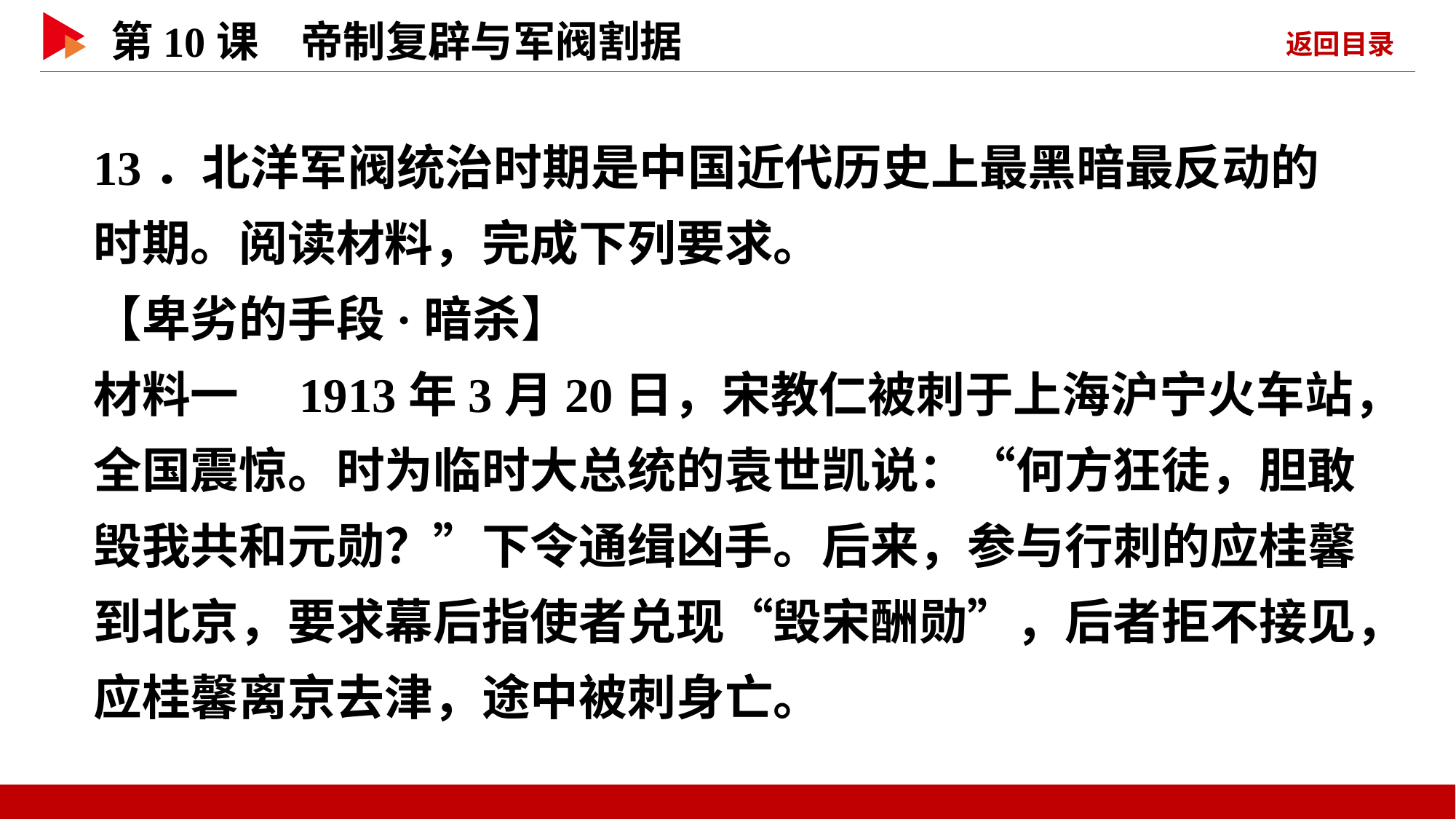

13．北洋军阀统治时期是中国近代历史上最黑暗最反动的时期。阅读材料，完成下列要求。
【卑劣的手段·暗杀】
材料一　1913年3月20日，宋教仁被刺于上海沪宁火车站，全国震惊。时为临时大总统的袁世凯说：“何方狂徒，胆敢毁我共和元勋？”下令通缉凶手。后来，参与行刺的应桂馨到北京，要求幕后指使者兑现“毁宋酬勋”，后者拒不接见，应桂馨离京去津，途中被刺身亡。